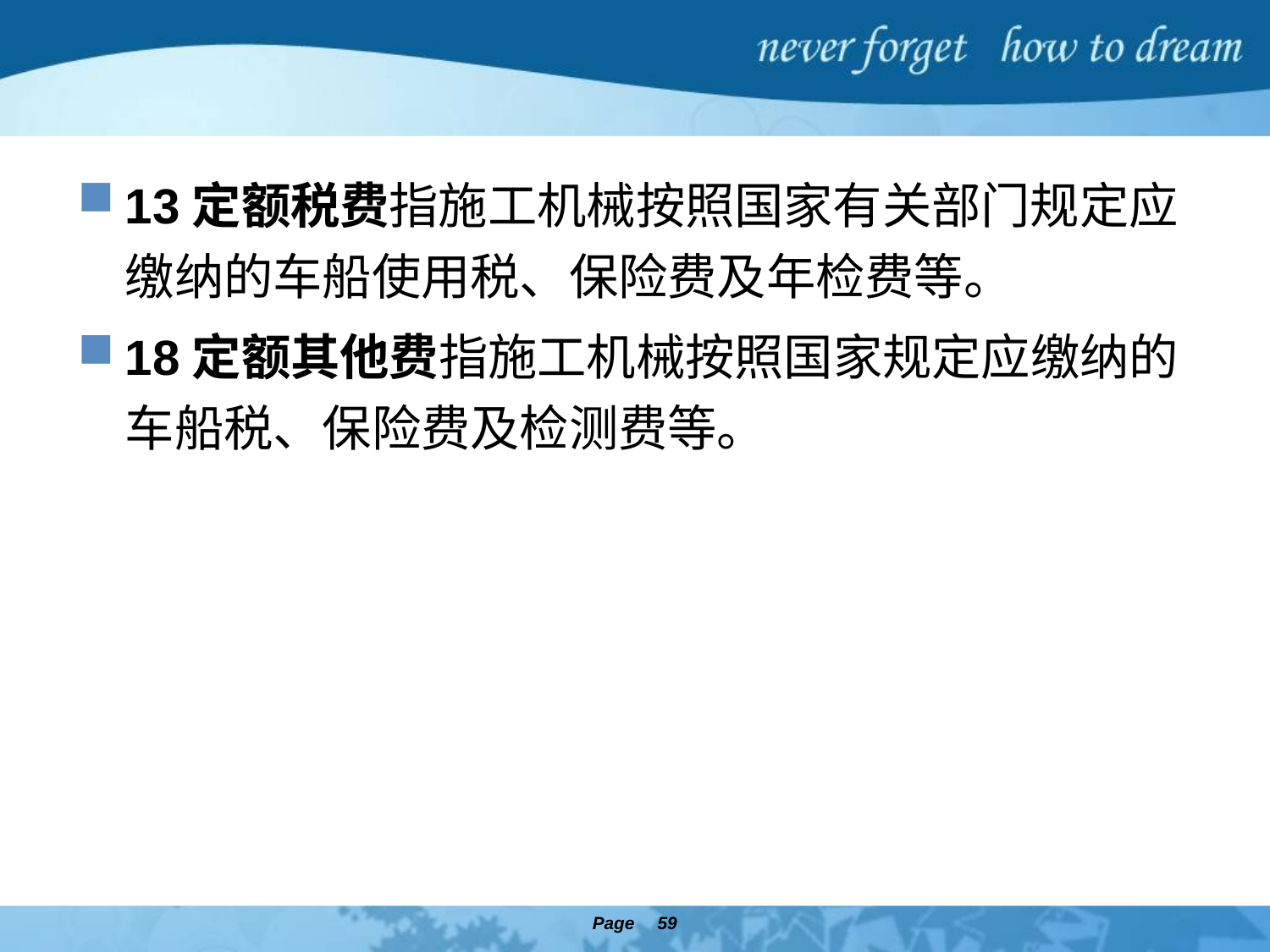

13定额税费指施工机械按照国家有关部门规定应缴纳的车船使用税、保险费及年检费等。
18定额其他费指施工机械按照国家规定应缴纳的车船税、保险费及检测费等。